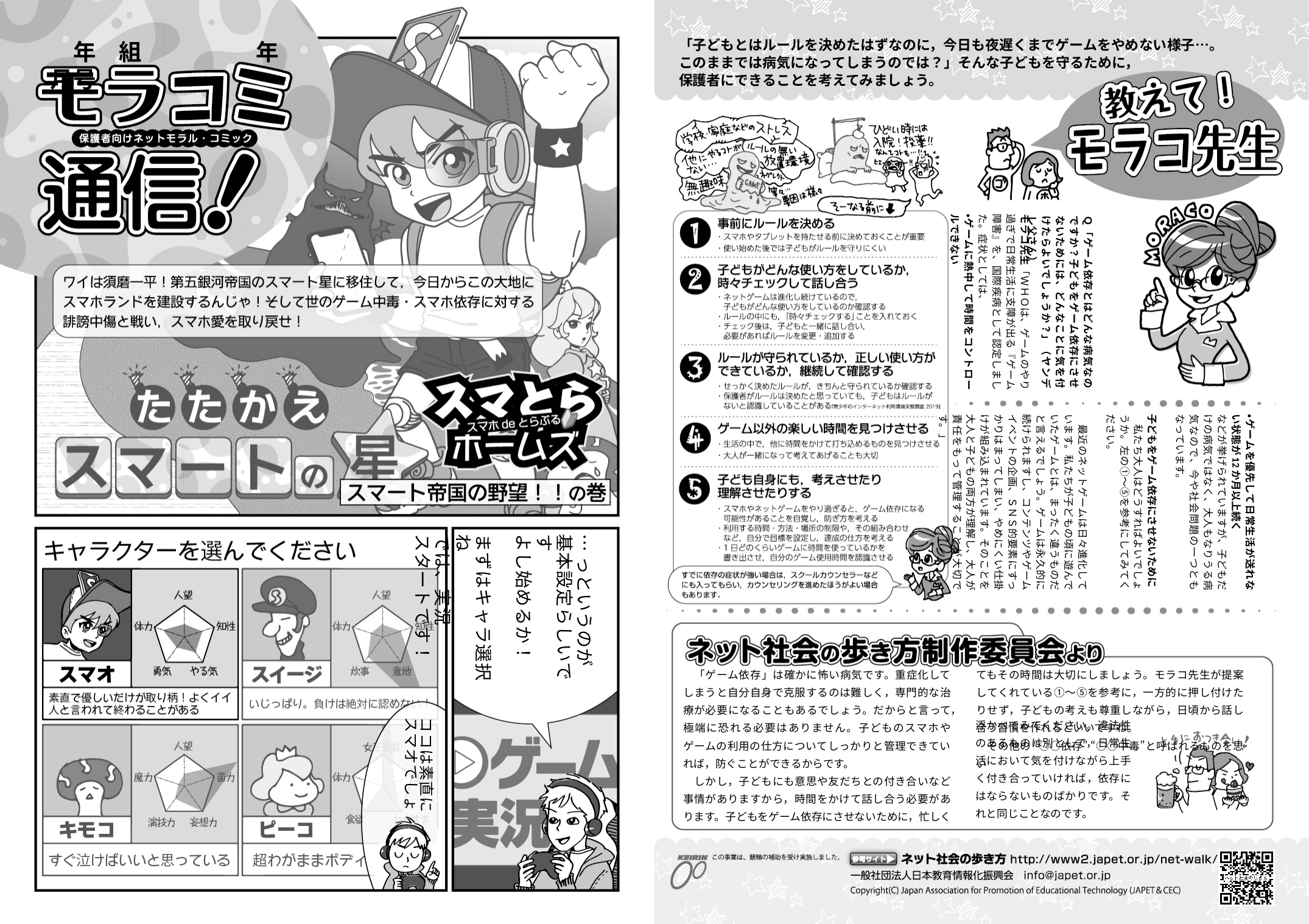

「子どもとはルールを決めたはずなのに，今日も夜遅くまでゲームをやめない様子…。
このままでは病気になってしまうのでは？」そんな子どもを守るために，
保護者にできることを考えてみましょう。
　年　組　　　　　年　月号
モラコ先生「ＷＨＯは、ゲームのやり過ぎで日常生活に支障が出る『ゲーム障害』を、国際疾病として認定しました。症状としては、
・ゲームに熱中して時間をコントロールできない
Ｑ「ゲーム依存とはどんな病気なのですか？子どもをゲーム依存にさせないためには、どんなことに気を付けたらよいでしょうか？」（ヤンデレ父さん）
・ゲームを優先して日常生活が送れない状態が12か月以上続く
などが挙げられていますが、子どもだけの病気ではなく、大人もなりうる病気なので、今や社会問題の一つともなっています。

子どもをゲーム依存にさせないために
　私たち大人はどうすればよいでしょうか。左の①～⑤を参考にしてみてください。

　最近のネットゲームは日々進化しています。私たちが子どもの頃に遊んでいたゲームとは、まったく違うものだと言えるでしょう。ゲームは永久的に続けられますし、コンテンツやゲームイベントの企画、ＳＮＳ的要素にすっかりはまってしまい、やめにくい仕掛けが組み込まれています。そのことを大人と子どもの両方が理解し、大人が責任をもって管理することが大切です。」
…っというのが
基本設定らしいです
よし始めるか！
まずはキャラ選択ね
では、実況
スタートです！
　「ゲーム依存」は確かに怖い病気です。重症化してしまうと自分自身で克服するのは難しく，専門的な治療が必要になることもあるでしょう。だからと言って，極端に恐れる必要はありません。子どものスマホやゲームの利用の仕方についてしっかりと管理できていれば，防ぐことができるからです。
　しかし，子どもにも意思や友だちとの付き合いなど事情がありますから，時間をかけて話し合う必要があります。子どもをゲーム依存にさせないために，忙しくてもその時間は大切にしましょう。モラコ先生が提案してくれている①～⑤を参考に，一方的に押し付けたりせず，子どもの考えも尊重しながら，日頃から話し合う習慣を作れるといいですね。
　その他の “○○依存” “○○中毒”と呼ばれるものを思い
浮かべてみてください。違法性のあるものは別として，日常生活において気を付けながら上手く付き合っていければ，依存にはならないものばかりです。それと同じことなのです。
ココは素直に
スマオでしょ